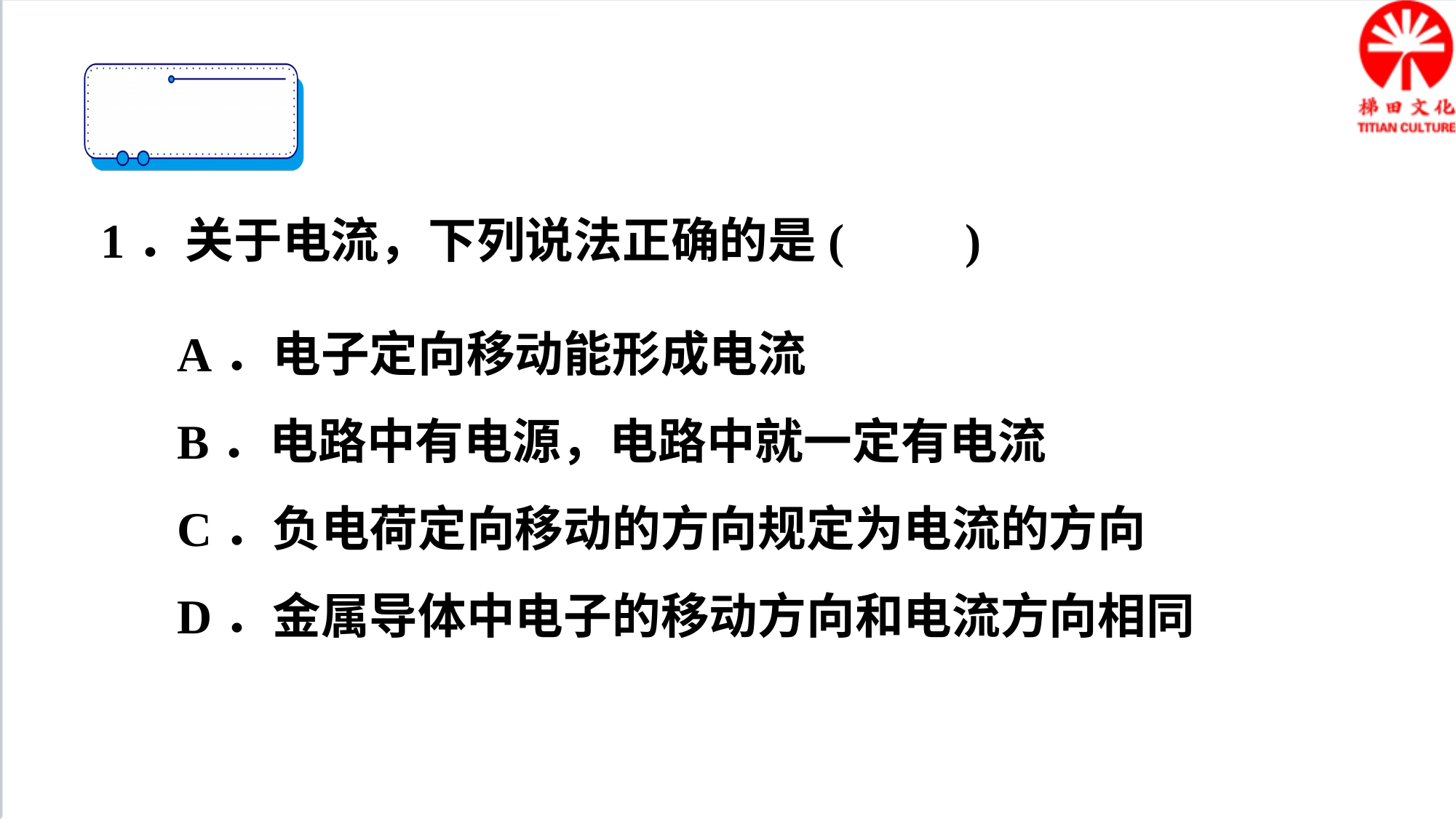

1．关于电流，下列说法正确的是(　　)
A．电子定向移动能形成电流
B．电路中有电源，电路中就一定有电流
C．负电荷定向移动的方向规定为电流的方向
D．金属导体中电子的移动方向和电流方向相同